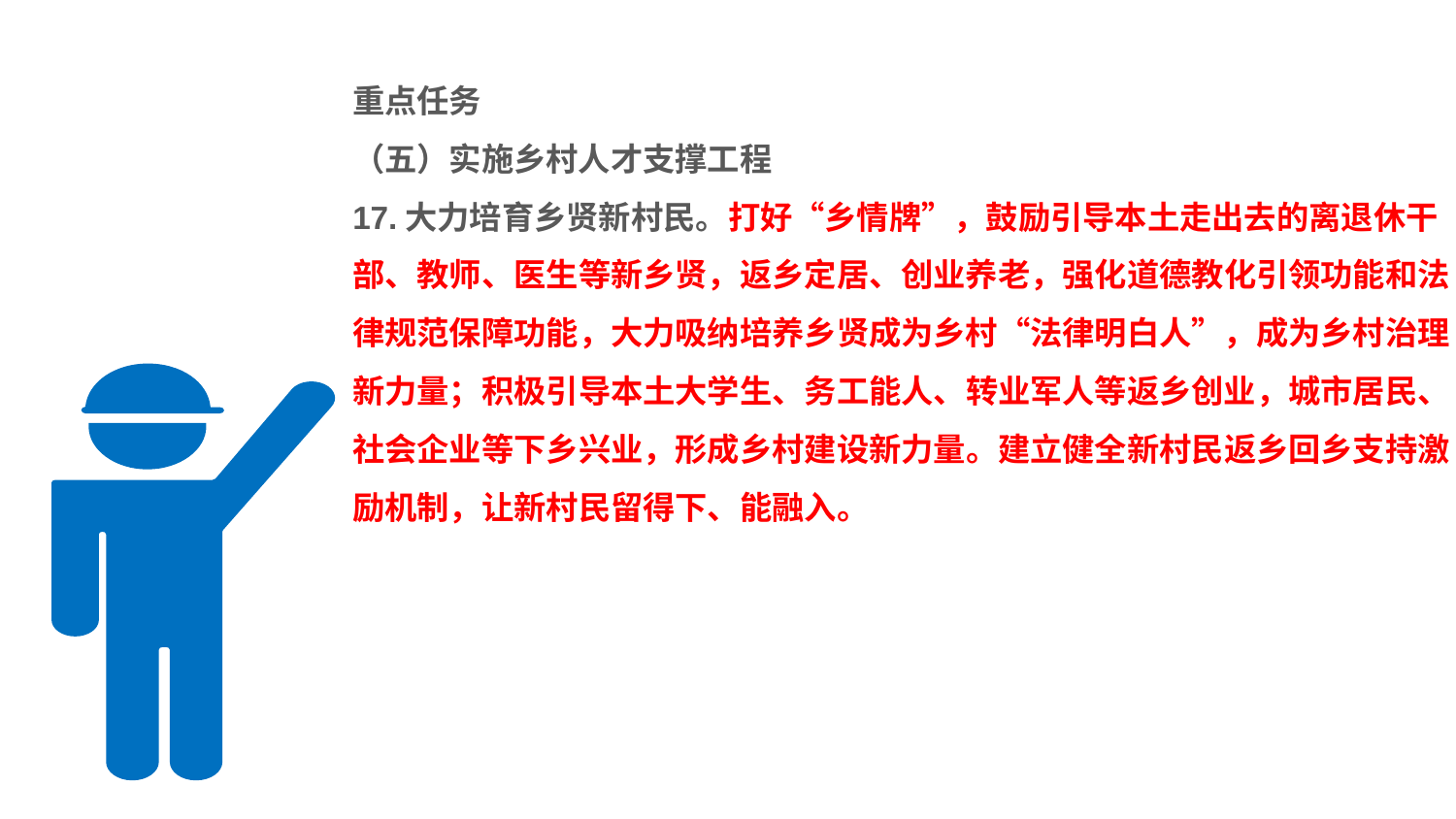

#
重点任务
（五）实施乡村人才支撑工程
17.大力培育乡贤新村民。打好“乡情牌”，鼓励引导本土走出去的离退休干部、教师、医生等新乡贤，返乡定居、创业养老，强化道德教化引领功能和法律规范保障功能，大力吸纳培养乡贤成为乡村“法律明白人”，成为乡村治理新力量；积极引导本土大学生、务工能人、转业军人等返乡创业，城市居民、社会企业等下乡兴业，形成乡村建设新力量。建立健全新村民返乡回乡支持激励机制，让新村民留得下、能融入。